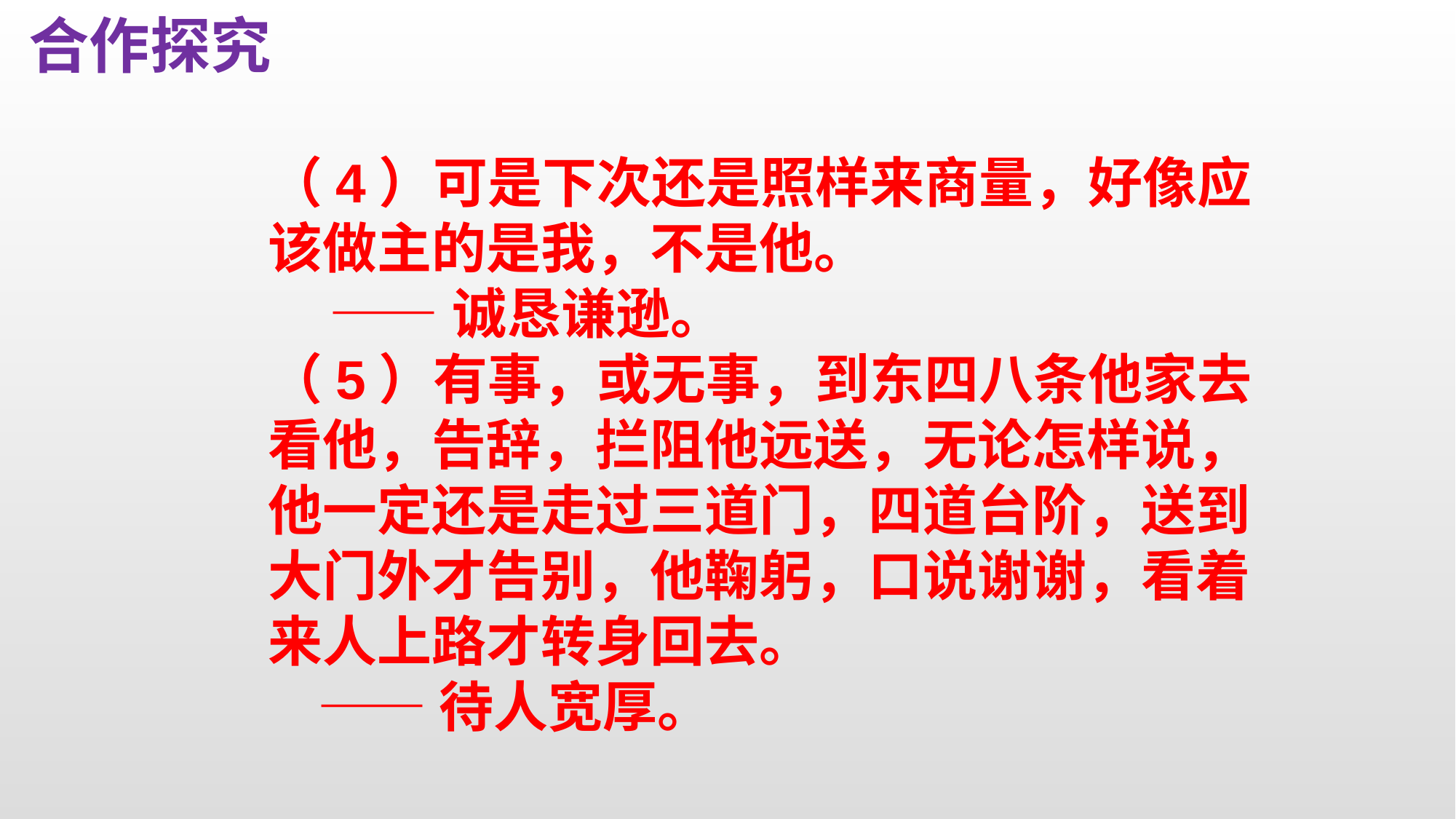

合作探究
（4）可是下次还是照样来商量，好像应该做主的是我，不是他。
     ——诚恳谦逊。
（5）有事，或无事，到东四八条他家去看他，告辞，拦阻他远送，无论怎样说，他一定还是走过三道门，四道台阶，送到大门外才告别，他鞠躬，口说谢谢，看着来人上路才转身回去。
    ——待人宽厚。